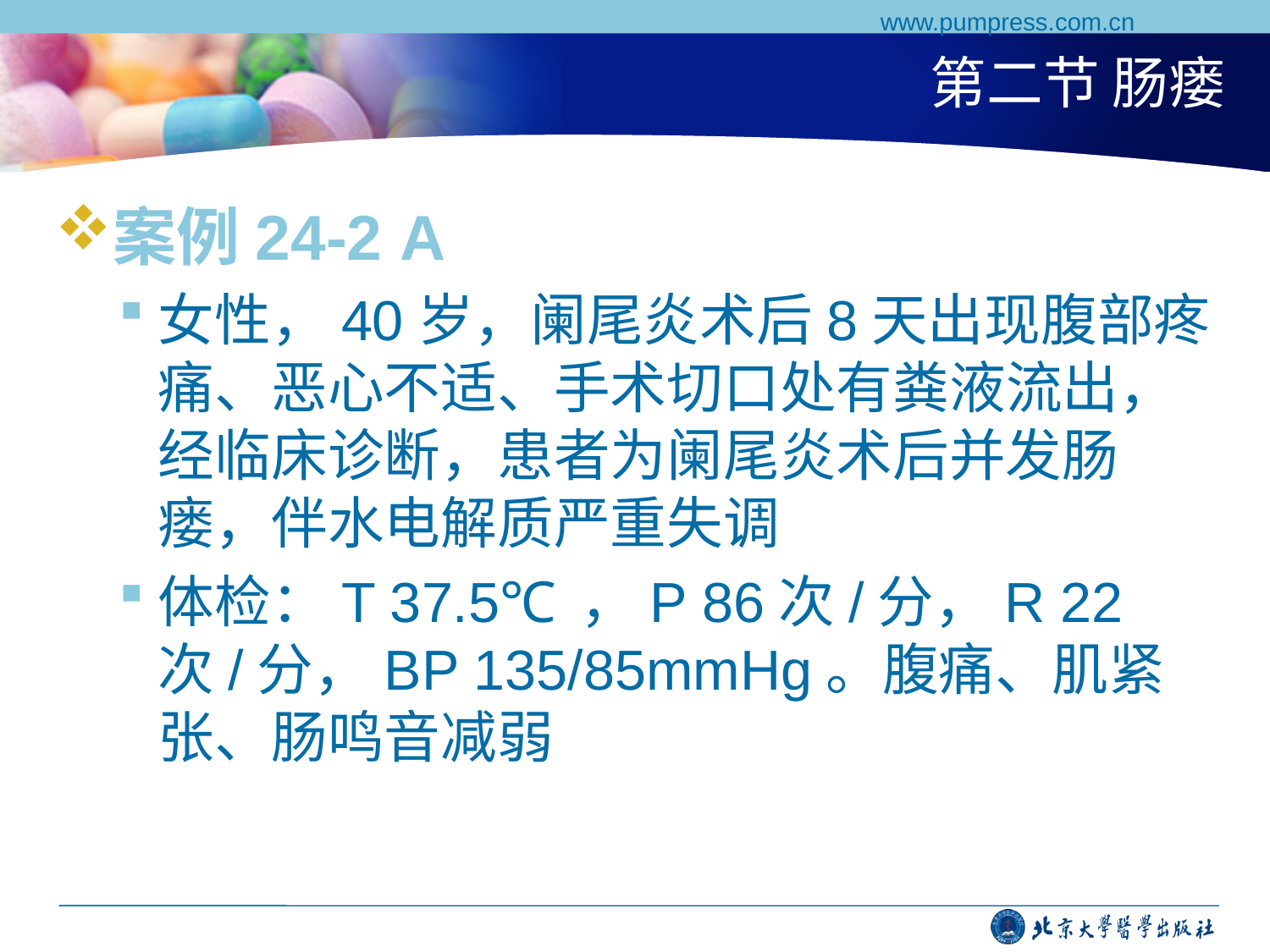

www.pumpress.com.cn
# 第二节 肠瘘
案例24-2 A
女性，40岁，阑尾炎术后8天出现腹部疼痛、恶心不适、手术切口处有粪液流出，经临床诊断，患者为阑尾炎术后并发肠瘘，伴水电解质严重失调
体检：T 37.5℃，P 86次/分，R 22次/分，BP 135/85mmHg。腹痛、肌紧张、肠鸣音减弱